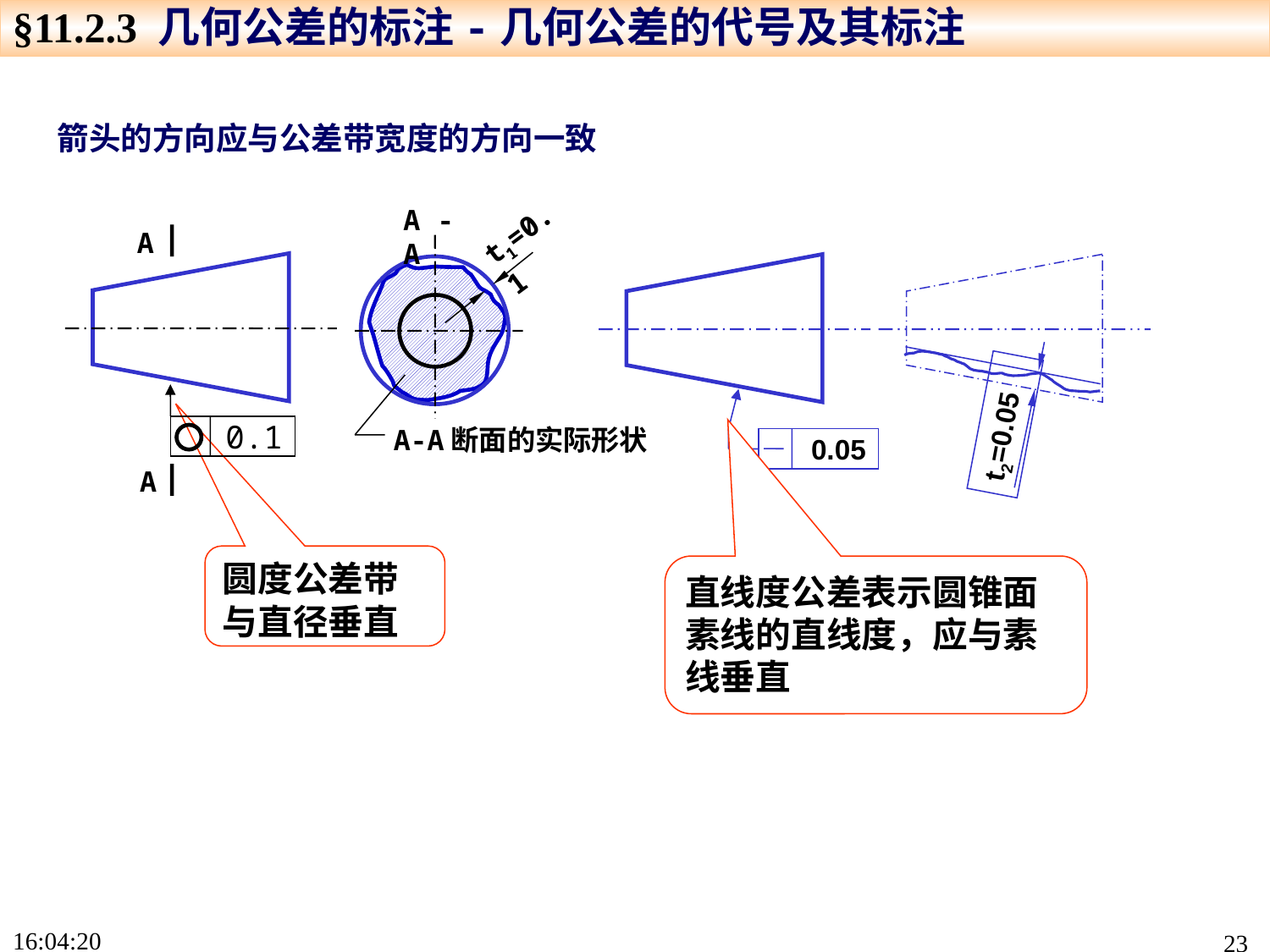

§11.2.3 几何公差的标注-几何公差的代号及其标注
箭头的方向应与公差带宽度的方向一致
A - A
t1=0.1

A-A断面的实际形状

A

0.1

A

0.05

t2=0.05
圆度公差带与直径垂直
直线度公差表示圆锥面素线的直线度，应与素线垂直
16:04:20
23